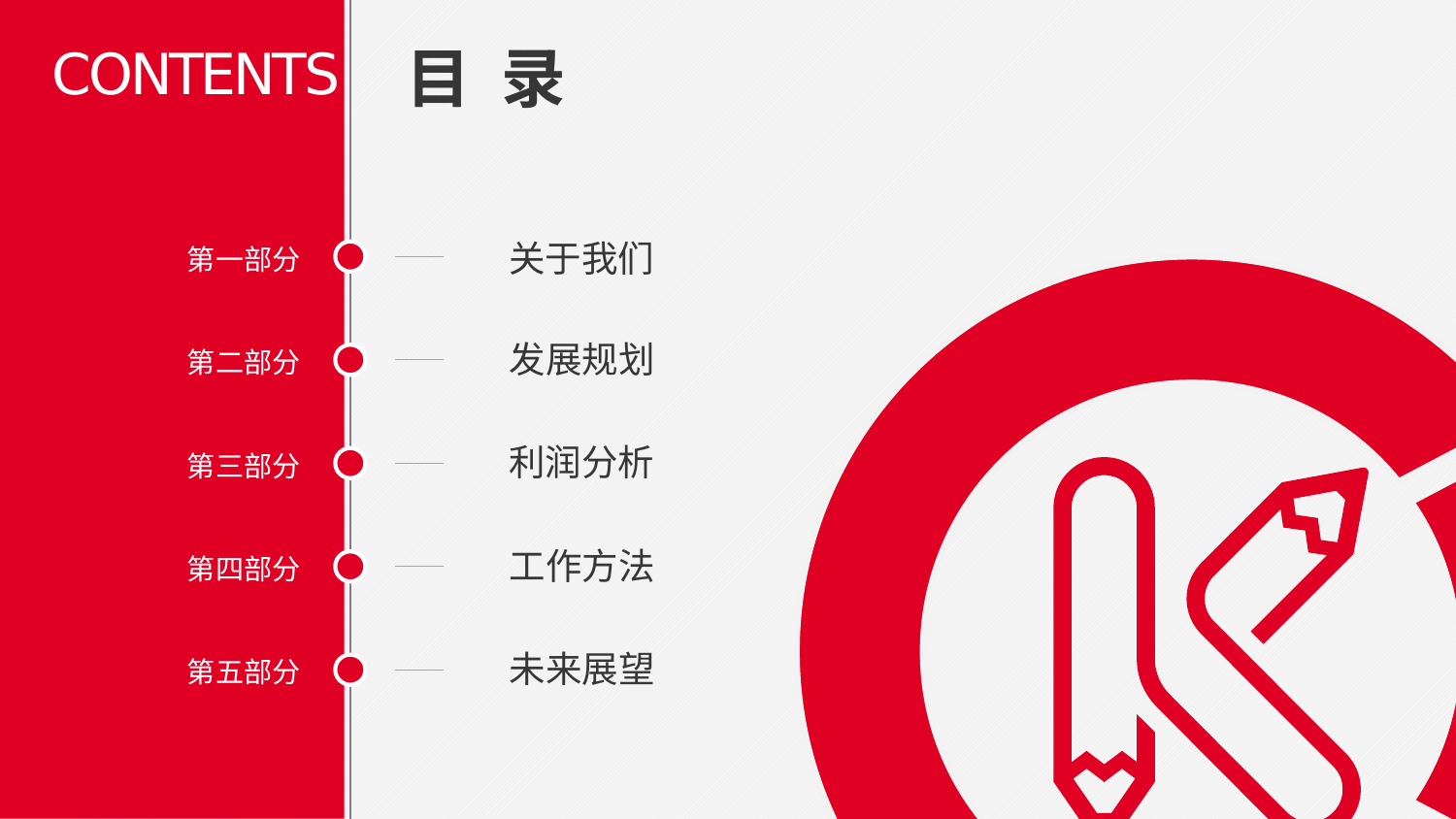

目  录
CONTENTS
关于我们
第一部分

发展规划
第二部分

利润分析
第三部分

工作方法
第四部分

未来展望
第五部分